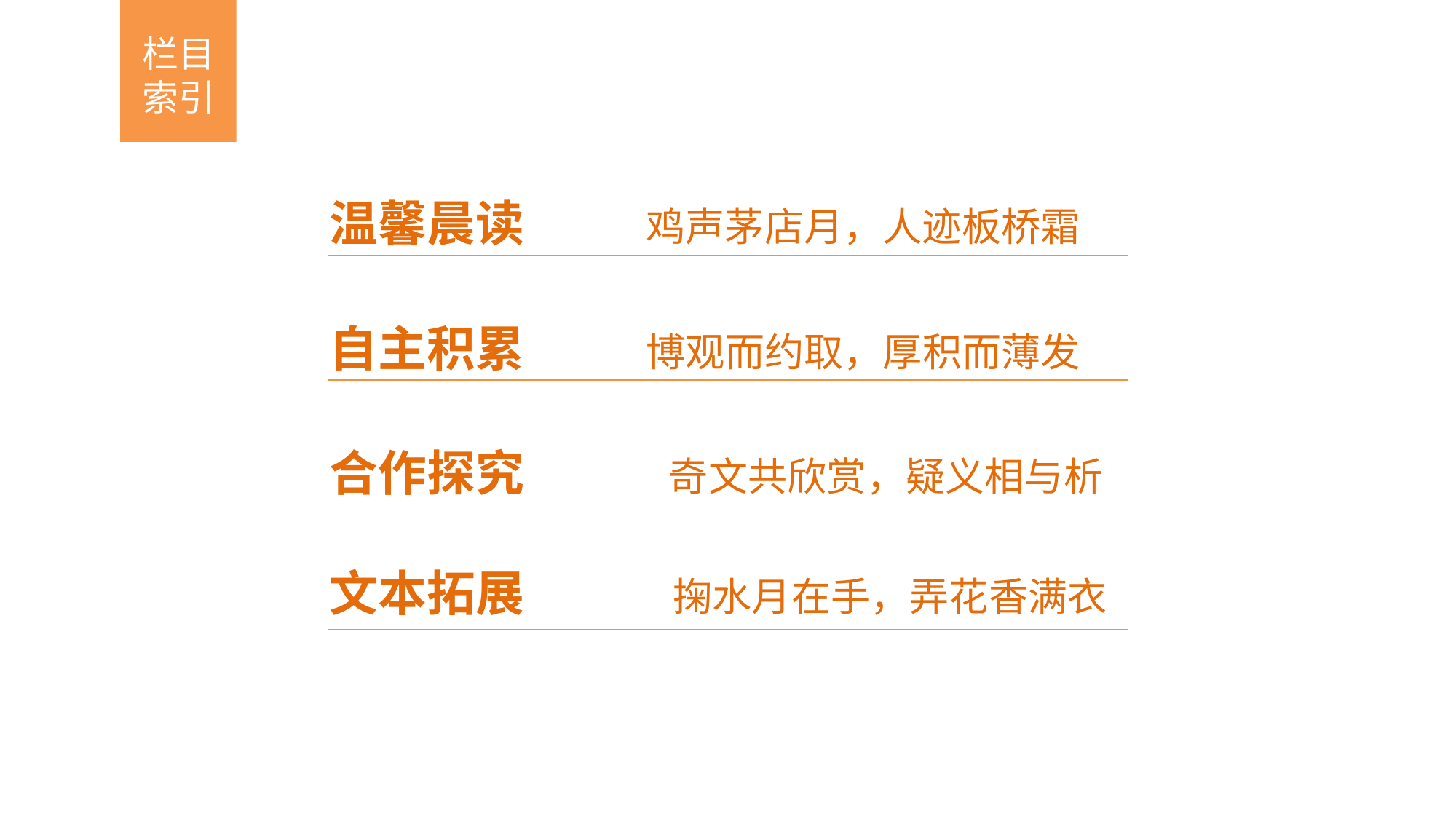

栏目索引
温馨晨读           鸡声茅店月，人迹板桥霜
自主积累           博观而约取，厚积而薄发
合作探究　　　   奇文共欣赏，疑义相与析
文本拓展　　  掬水月在手，弄花香满衣